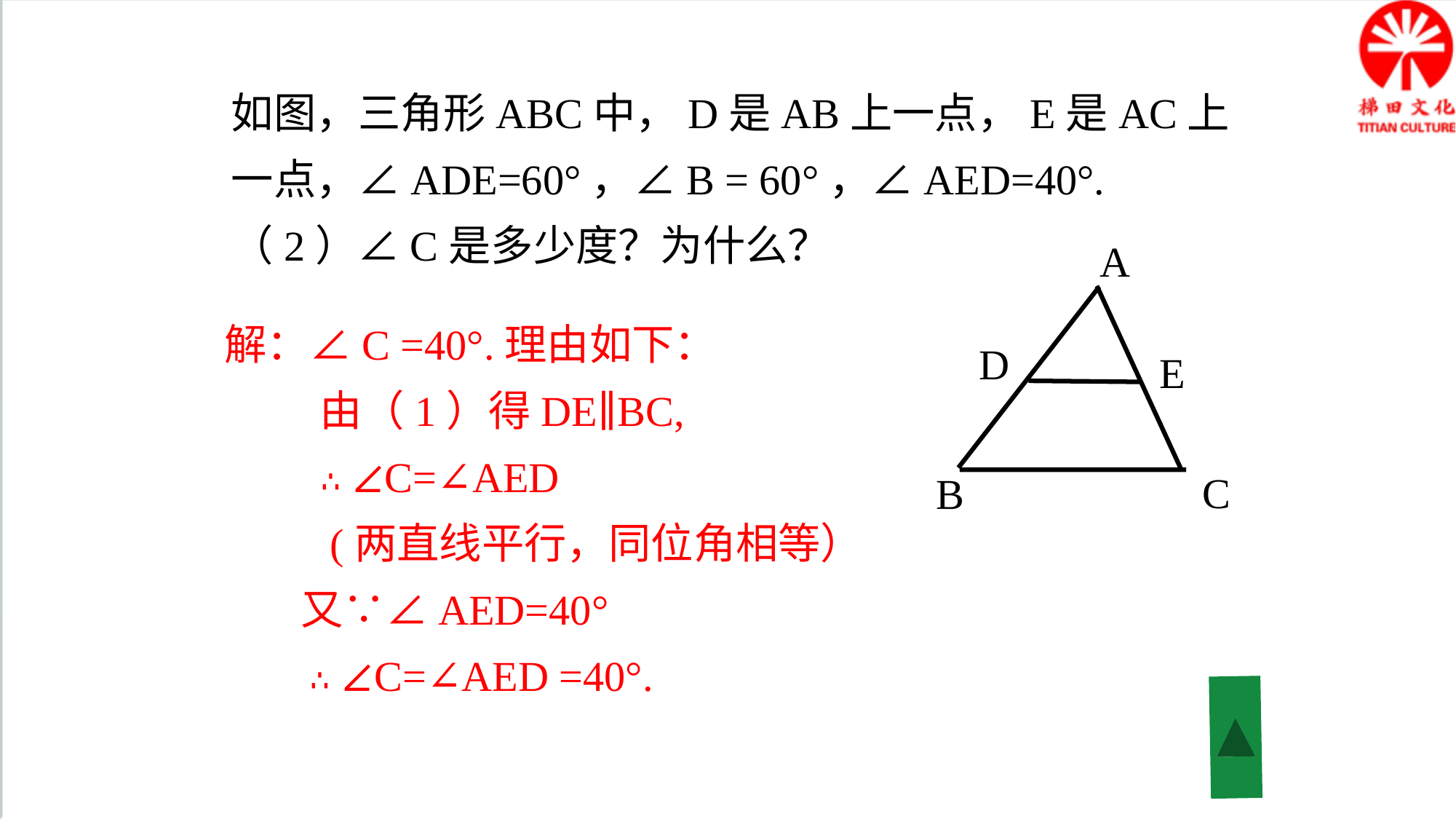

如图，三角形ABC中，D是AB上一点，E是AC上一点，∠ADE=60°，∠B = 60°，∠AED=40°.
（2）∠C是多少度？为什么？
A
D
E

B

解：∠C =40°.理由如下：
         由（1）得DE∥BC,
         ∴ ∠C=∠AED
          (两直线平行，同位角相等）
       又∵∠AED=40°
        ∴ ∠C=∠AED =40°.
C